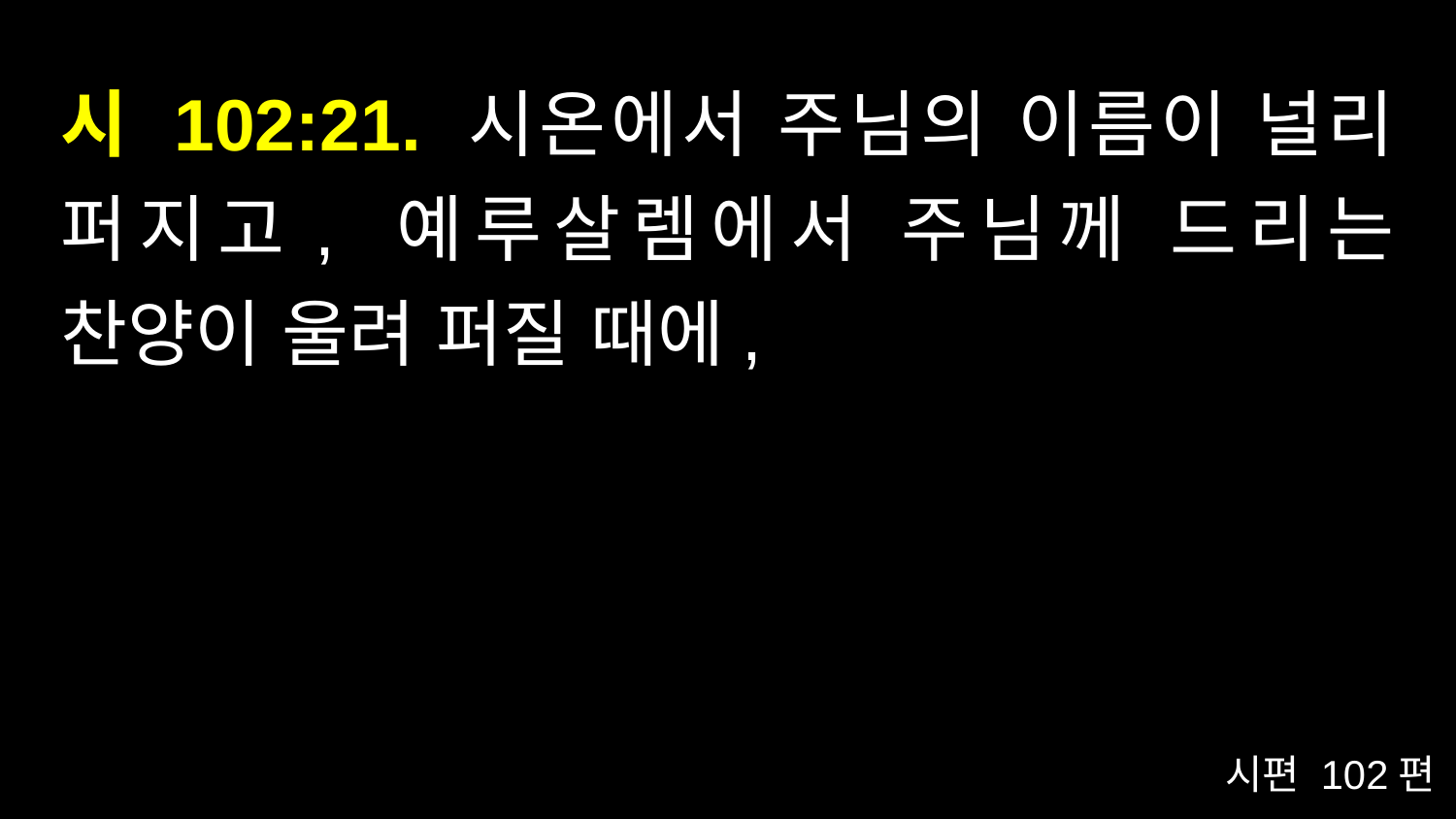

# 시 102:21. 시온에서 주님의 이름이 널리 퍼지고, 예루살렘에서 주님께 드리는 찬양이 울려 퍼질 때에,
시편 102편